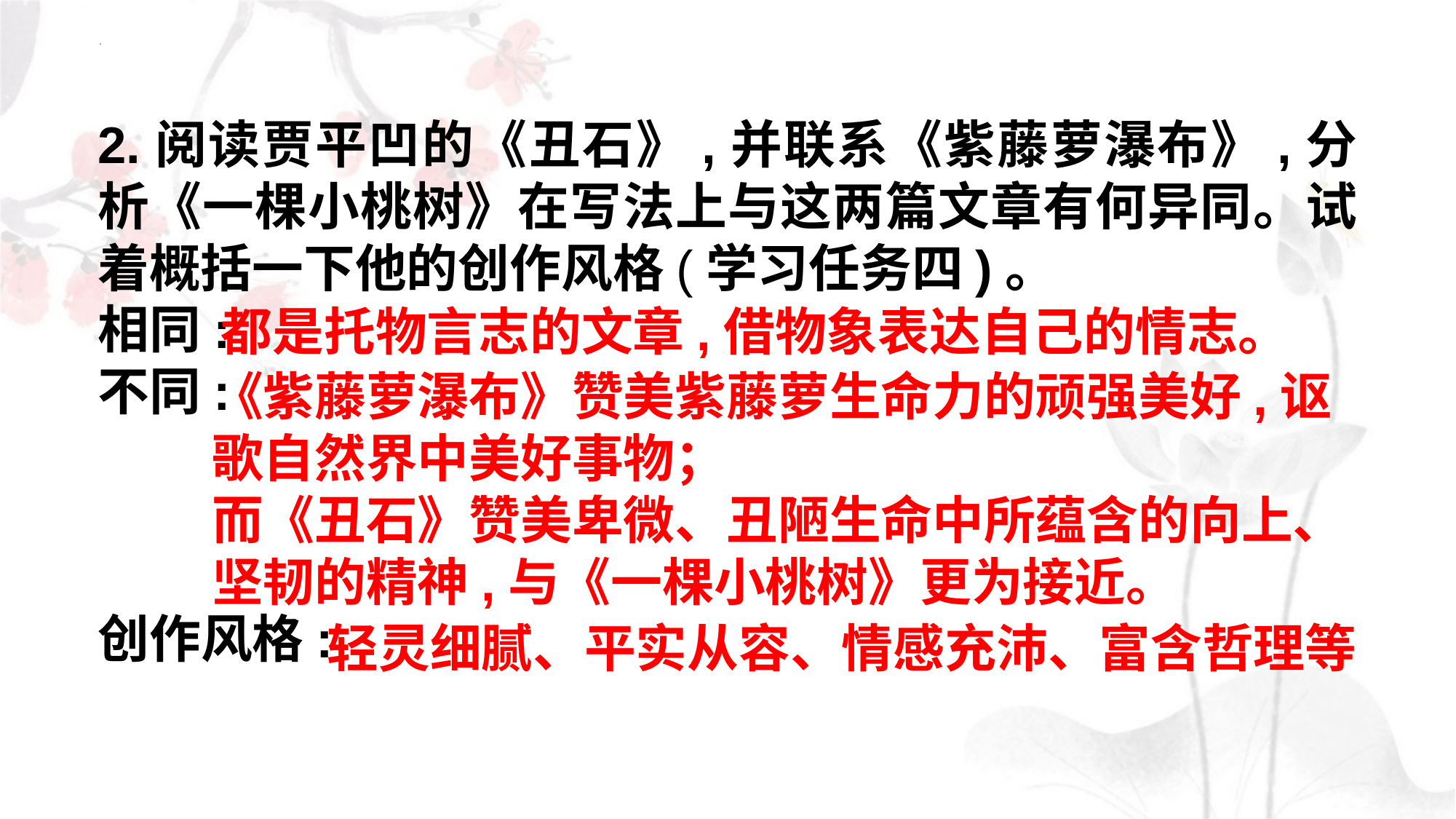

2.阅读贾平凹的《丑石》,并联系《紫藤萝瀑布》,分析《一棵小桃树》在写法上与这两篇文章有何异同。试着概括一下他的创作风格(学习任务四)。
相同:
不同:

创作风格:

都是托物言志的文章,借物象表达自己的情志。
《紫藤萝瀑布》赞美紫藤萝生命力的顽强美好,讴歌自然界中美好事物；
而《丑石》赞美卑微、丑陋生命中所蕴含的向上、坚韧的精神,与《一棵小桃树》更为接近。
轻灵细腻、平实从容、情感充沛、富含哲理等